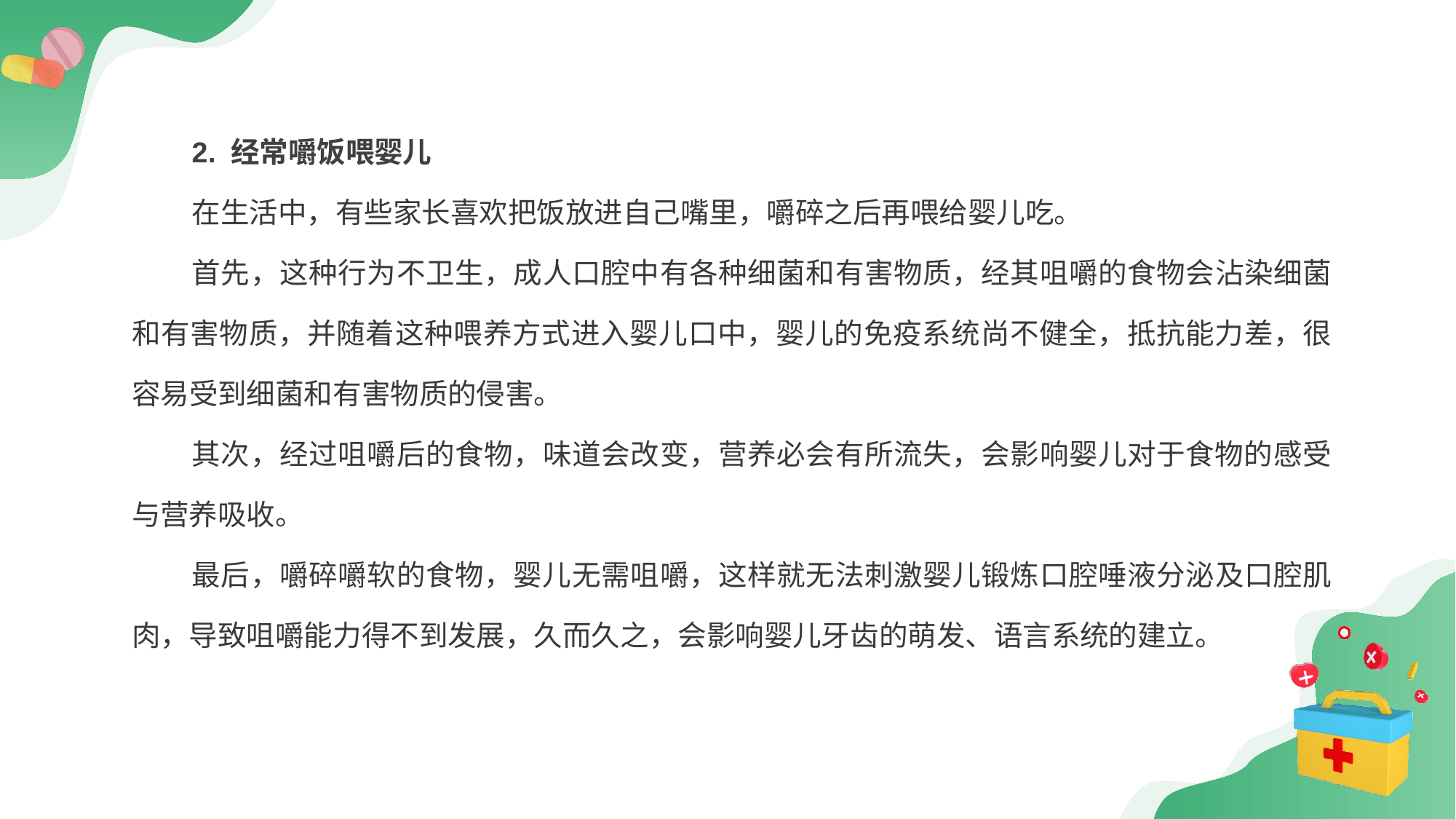

2. 经常嚼饭喂婴儿
在生活中，有些家长喜欢把饭放进自己嘴里，嚼碎之后再喂给婴儿吃。
首先，这种行为不卫生，成人口腔中有各种细菌和有害物质，经其咀嚼的食物会沾染细菌和有害物质，并随着这种喂养方式进入婴儿口中，婴儿的免疫系统尚不健全，抵抗能力差，很容易受到细菌和有害物质的侵害。
其次，经过咀嚼后的食物，味道会改变，营养必会有所流失，会影响婴儿对于食物的感受与营养吸收。
最后，嚼碎嚼软的食物，婴儿无需咀嚼，这样就无法刺激婴儿锻炼口腔唾液分泌及口腔肌肉，导致咀嚼能力得不到发展，久而久之，会影响婴儿牙齿的萌发、语言系统的建立。